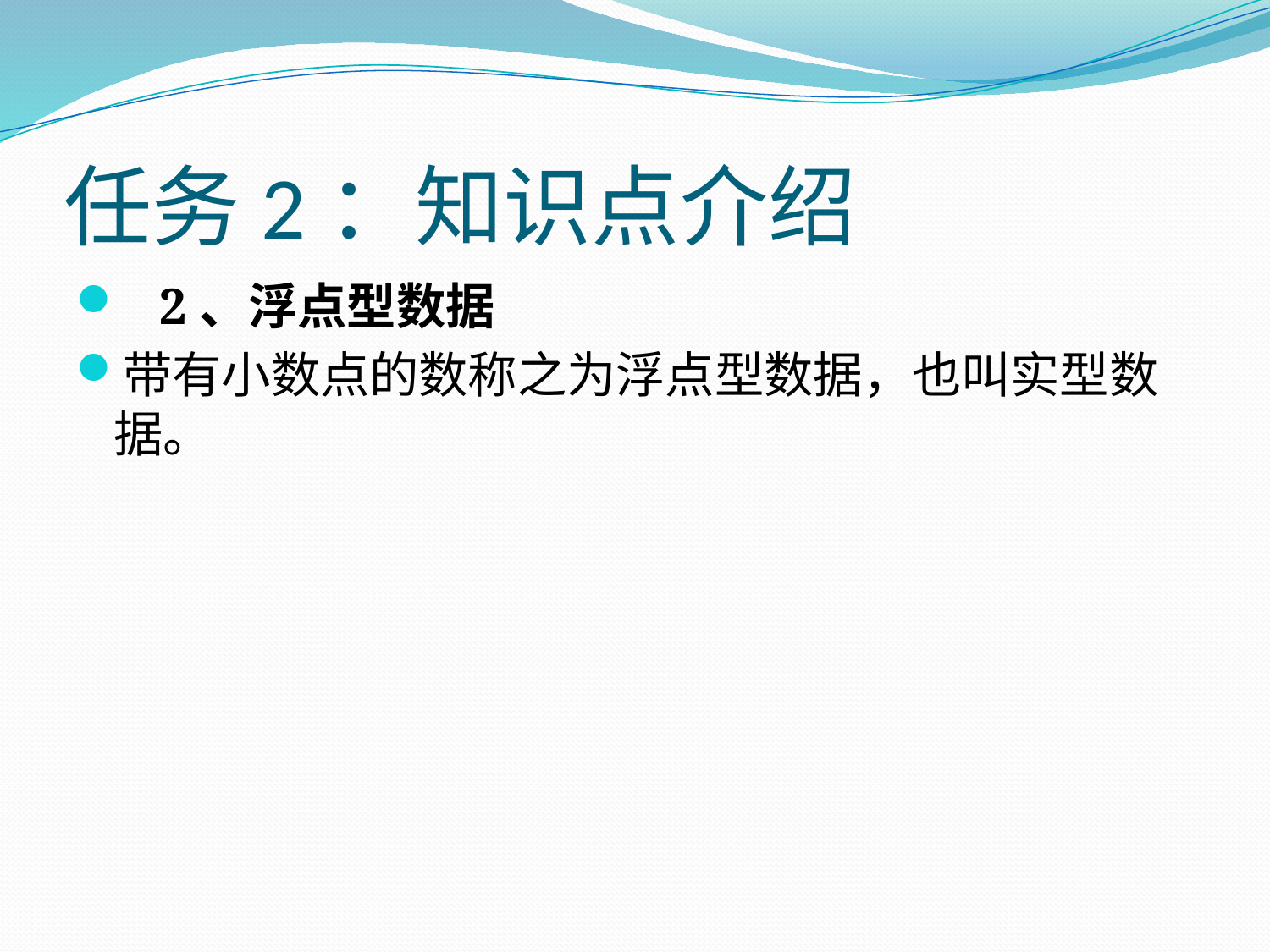

# 任务2：知识点介绍
   2、浮点型数据
带有小数点的数称之为浮点型数据，也叫实型数据。